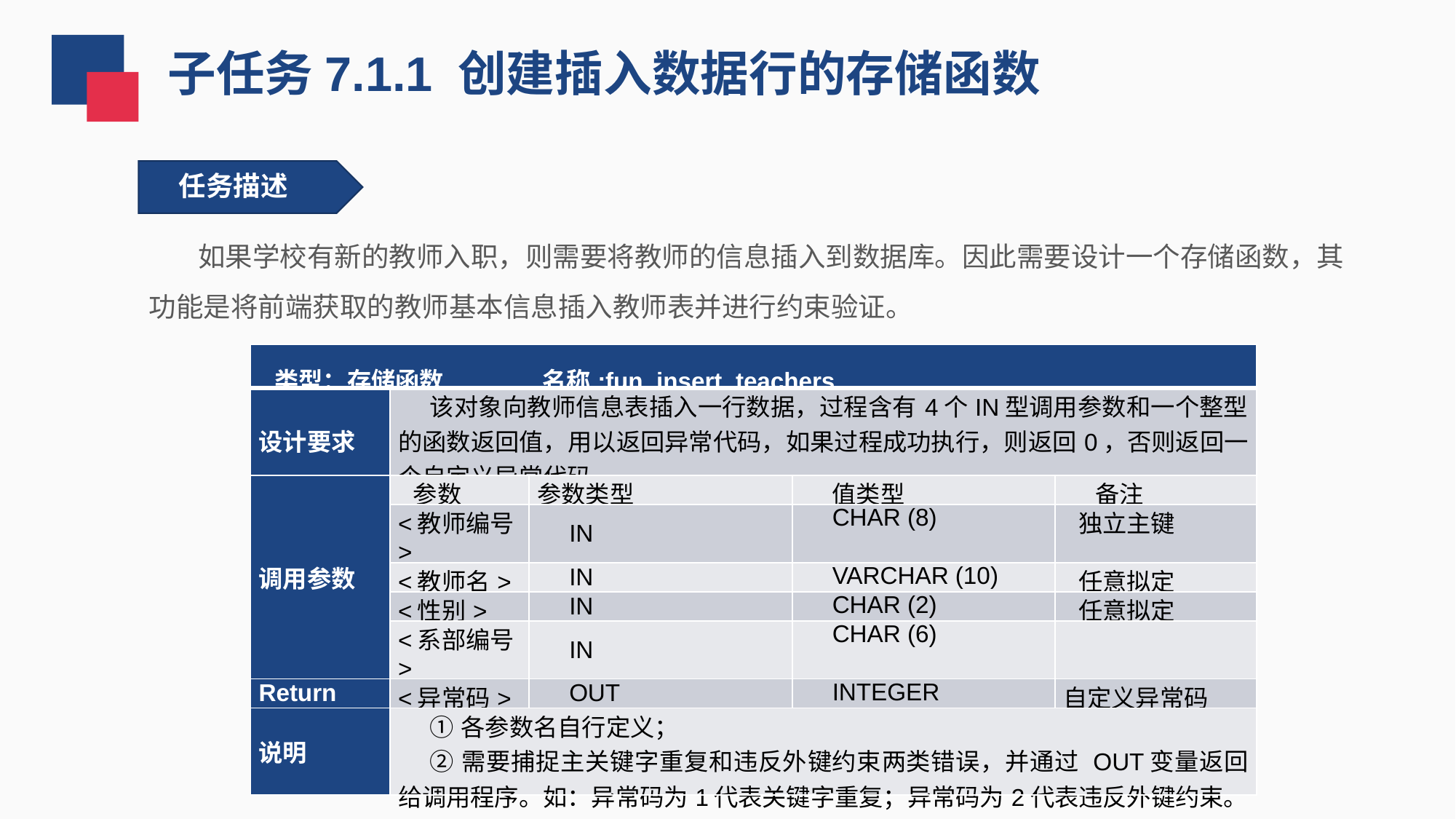

子任务7.1.1 创建插入数据行的存储函数

任务描述
      如果学校有新的教师入职，则需要将教师的信息插入到数据库。因此需要设计一个存储函数，其功能是将前端获取的教师基本信息插入教师表并进行约束验证。
| 类型：存储函数 名称:fun\_insert\_teachers |  |  |  |  |
| --- | --- | --- | --- | --- |
| 设计要求 | 该对象向教师信息表插入一行数据，过程含有4个IN型调用参数和一个整型的函数返回值，用以返回异常代码，如果过程成功执行，则返回0，否则返回一个自定义异常代码。 |  |  |  |
| 调用参数 | 参数 | 参数类型 | 值类型 | 备注 |
|  | <教师编号> | IN | CHAR (8) | 独立主键 |
|  | <教师名> | IN | VARCHAR (10) | 任意拟定 |
|  | <性别> | IN | CHAR (2) | 任意拟定 |
|  | <系部编号> | IN | CHAR (6) |  |
| Return | <异常码> | OUT | INTEGER | 自定义异常码 |
| 说明 | ①各参数名自行定义； ②需要捕捉主关键字重复和违反外键约束两类错误，并通过 OUT变量返回给调用程序。如：异常码为1代表关键字重复；异常码为2代表违反外键约束。 |  |  |  |